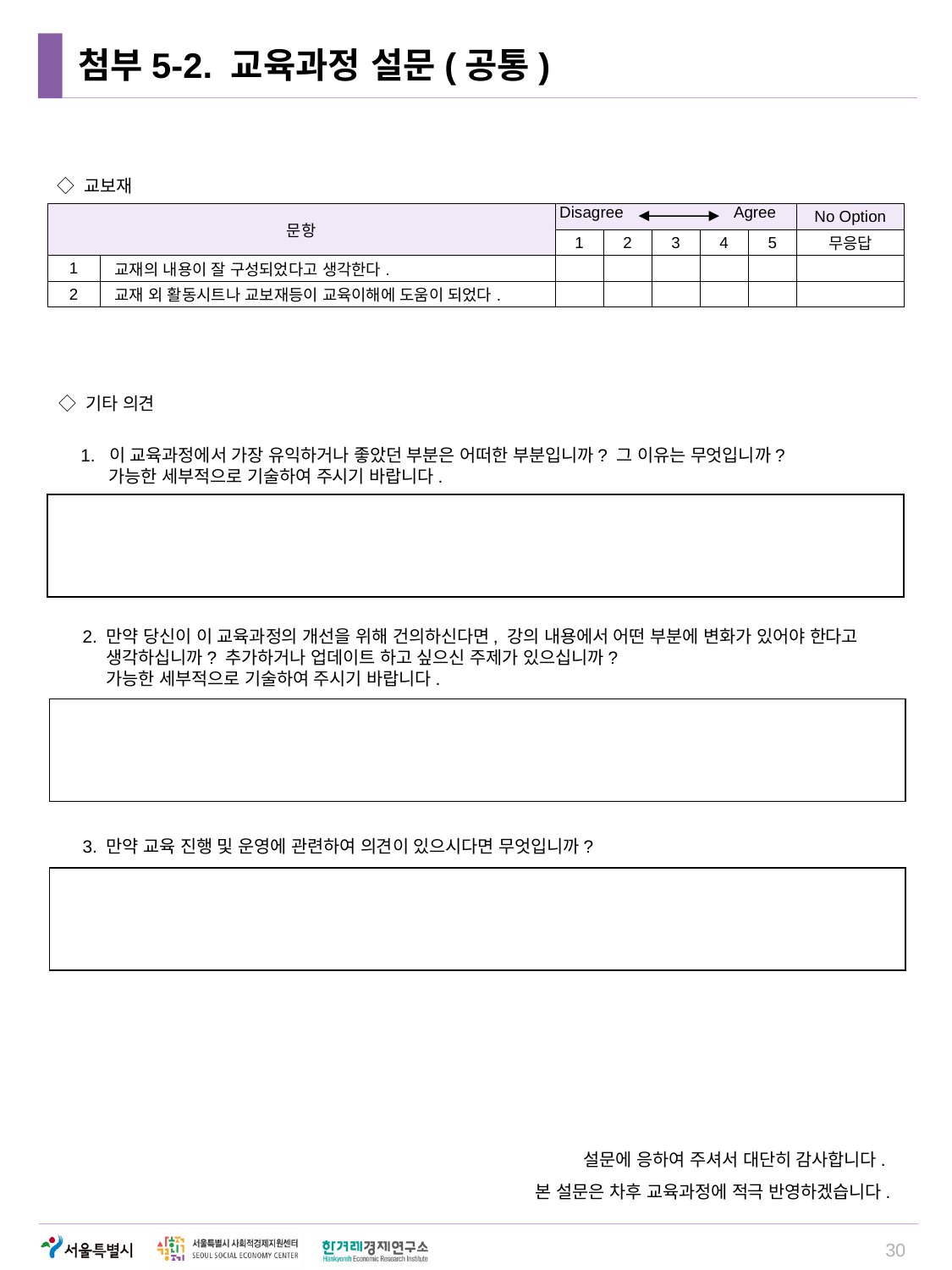

# 첨부5-2. 교육과정 설문(공통)
 ◇ 교보재
| 문항 |  | Disagree Agree |  |  |  |  | No Option |
| --- | --- | --- | --- | --- | --- | --- | --- |
|  |  | 1 | 2 | 3 | 4 | 5 | 무응답 |
| 1 | 교재의 내용이 잘 구성되었다고 생각한다. |  |  |  |  |  |  |
| 2 | 교재 외 활동시트나 교보재등이 교육이해에 도움이 되었다. |  |  |  |  |  |  |

 ◇ 기타 의견
 1.  이 교육과정에서 가장 유익하거나 좋았던 부분은 어떠한 부분입니까? 그 이유는 무엇입니까?
 가능한 세부적으로 기술하여 주시기 바랍니다.

 2. 만약 당신이 이 교육과정의 개선을 위해 건의하신다면, 강의 내용에서 어떤 부분에 변화가 있어야 한다고
     생각하십니까? 추가하거나 업데이트 하고 싶으신 주제가 있으십니까?
     가능한 세부적으로 기술하여 주시기 바랍니다.

 3. 만약 교육 진행 및 운영에 관련하여 의견이 있으시다면 무엇입니까?

 설문에 응하여 주셔서 대단히 감사합니다.
본 설문은 차후 교육과정에 적극 반영하겠습니다.
30